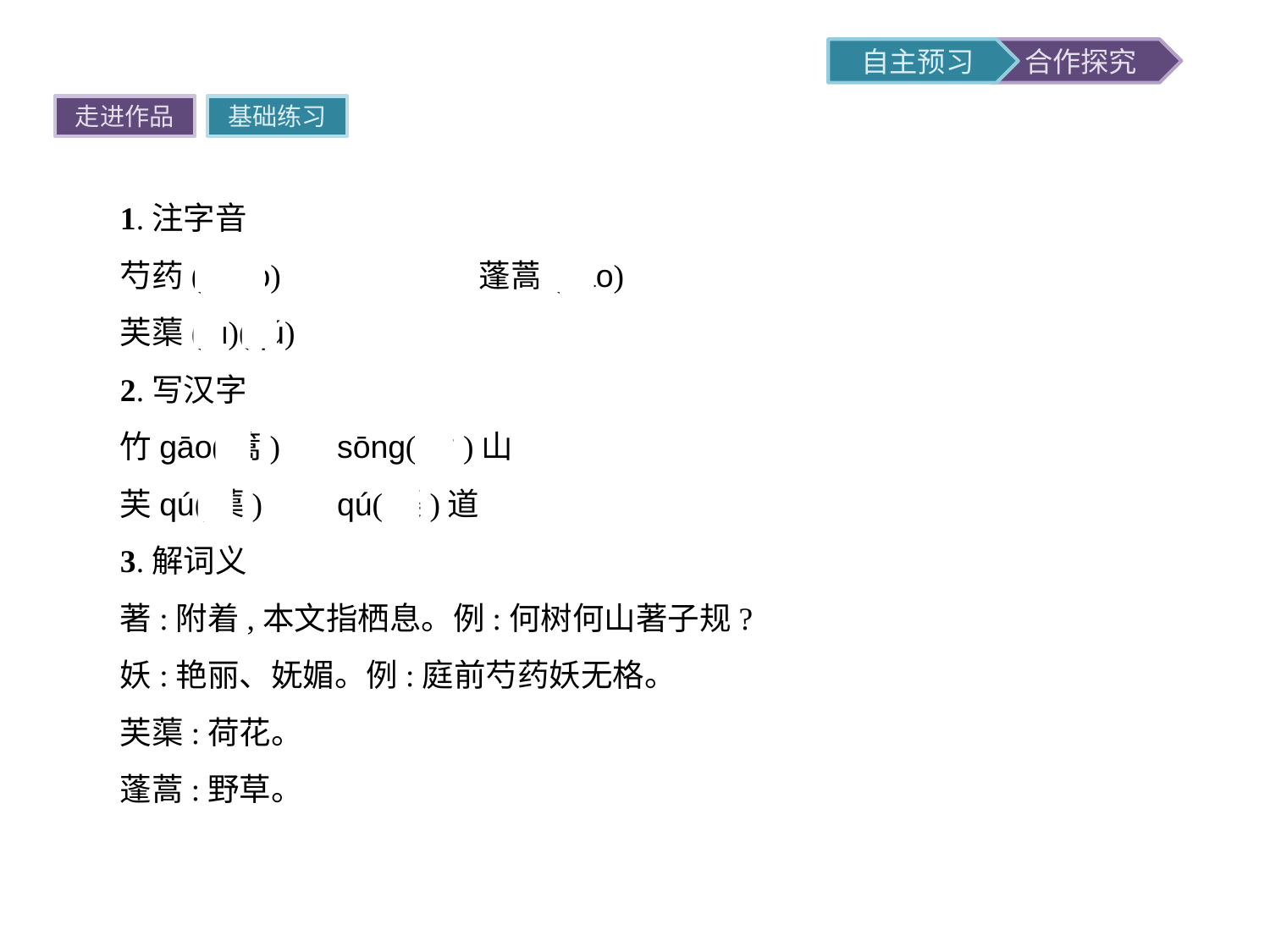

走进作品
基础练习
1.注字音
芍药(sháo)　　　　　　蓬蒿(hāo)
芙蕖(fú)(qú)
2.写汉字
竹gāo(篙)	sōng(嵩)山
芙qú(蕖)	qú(渠)道
3.解词义
著:附着,本文指栖息。例:何树何山著子规?
妖:艳丽、妩媚。例:庭前芍药妖无格。
芙蕖:荷花。
蓬蒿:野草。